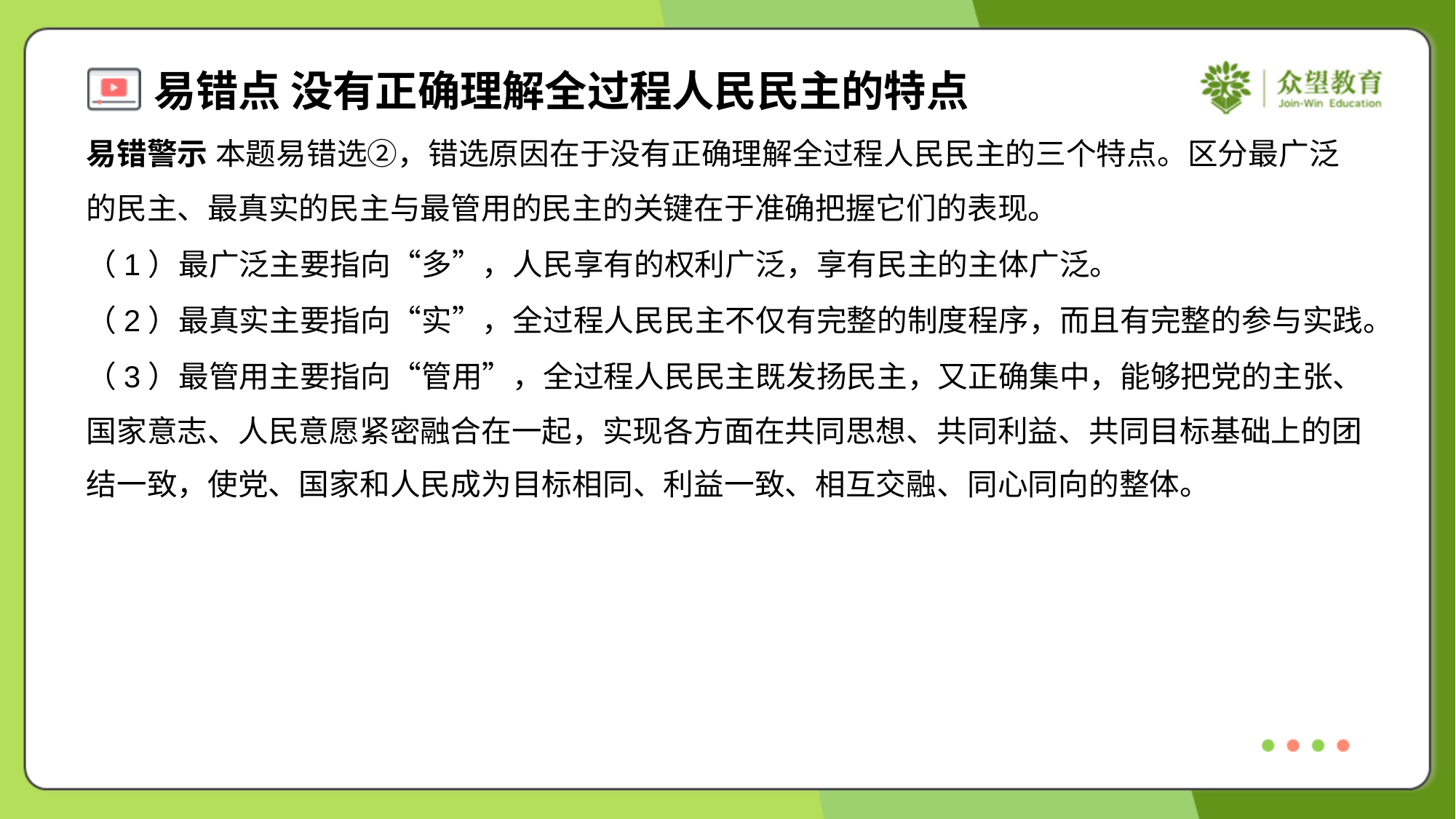

易错警示 本题易错选②，错选原因在于没有正确理解全过程人民民主的三个特点。区分最广泛
的民主、最真实的民主与最管用的民主的关键在于准确把握它们的表现。
（1）最广泛主要指向“多”，人民享有的权利广泛，享有民主的主体广泛。
（2）最真实主要指向“实”，全过程人民民主不仅有完整的制度程序，而且有完整的参与实践。
（3）最管用主要指向“管用”，全过程人民民主既发扬民主，又正确集中，能够把党的主张、
国家意志、人民意愿紧密融合在一起，实现各方面在共同思想、共同利益、共同目标基础上的团
结一致，使党、国家和人民成为目标相同、利益一致、相互交融、同心同向的整体。